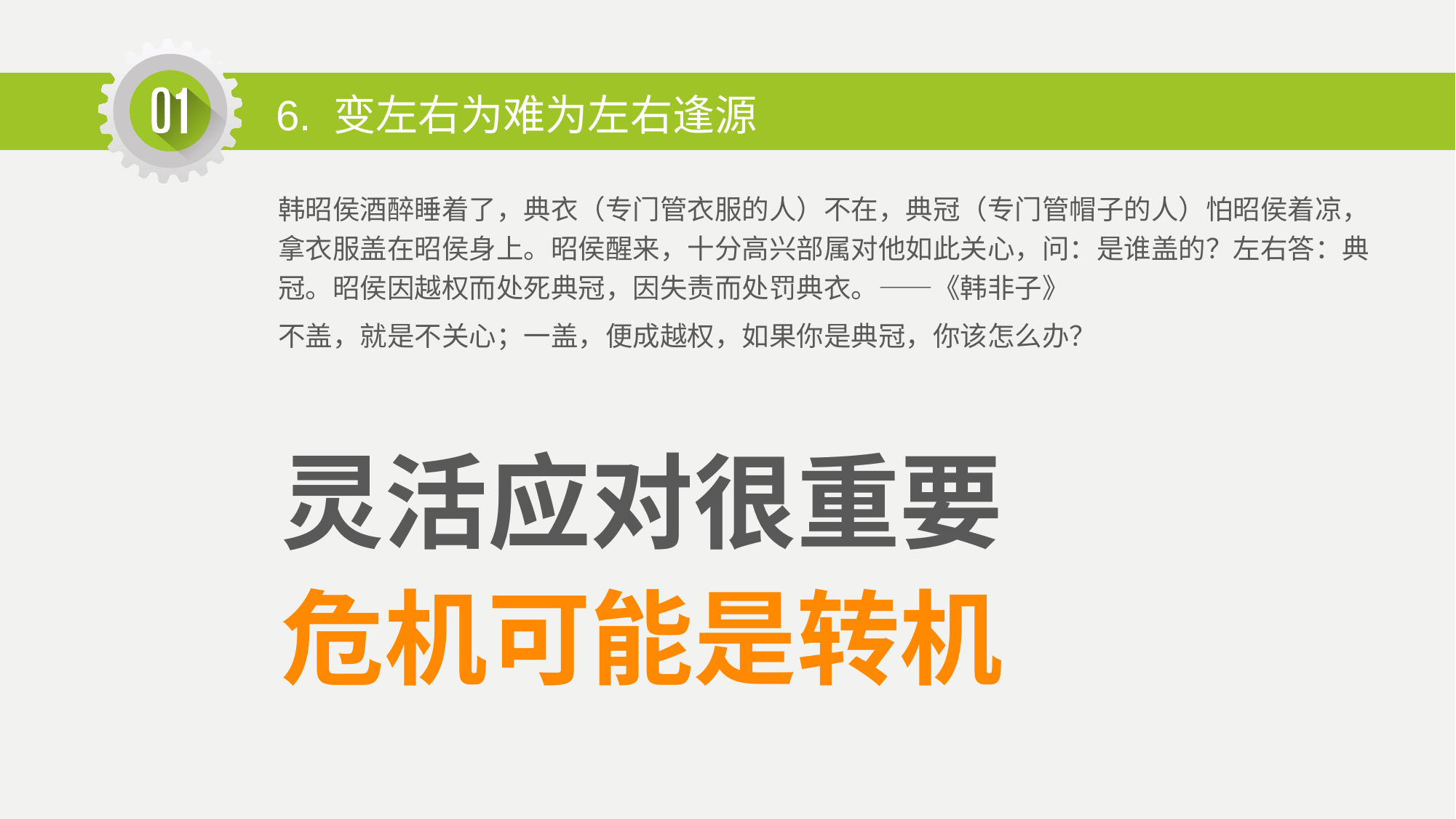

6. 变左右为难为左右逢源
韩昭侯酒醉睡着了，典衣（专门管衣服的人）不在，典冠（专门管帽子的人）怕昭侯着凉，拿衣服盖在昭侯身上。昭侯醒来，十分高兴部属对他如此关心，问：是谁盖的？左右答：典冠。昭侯因越权而处死典冠，因失责而处罚典衣。——《韩非子》
不盖，就是不关心；一盖，便成越权，如果你是典冠，你该怎么办？
灵活应对很重要
危机可能是转机